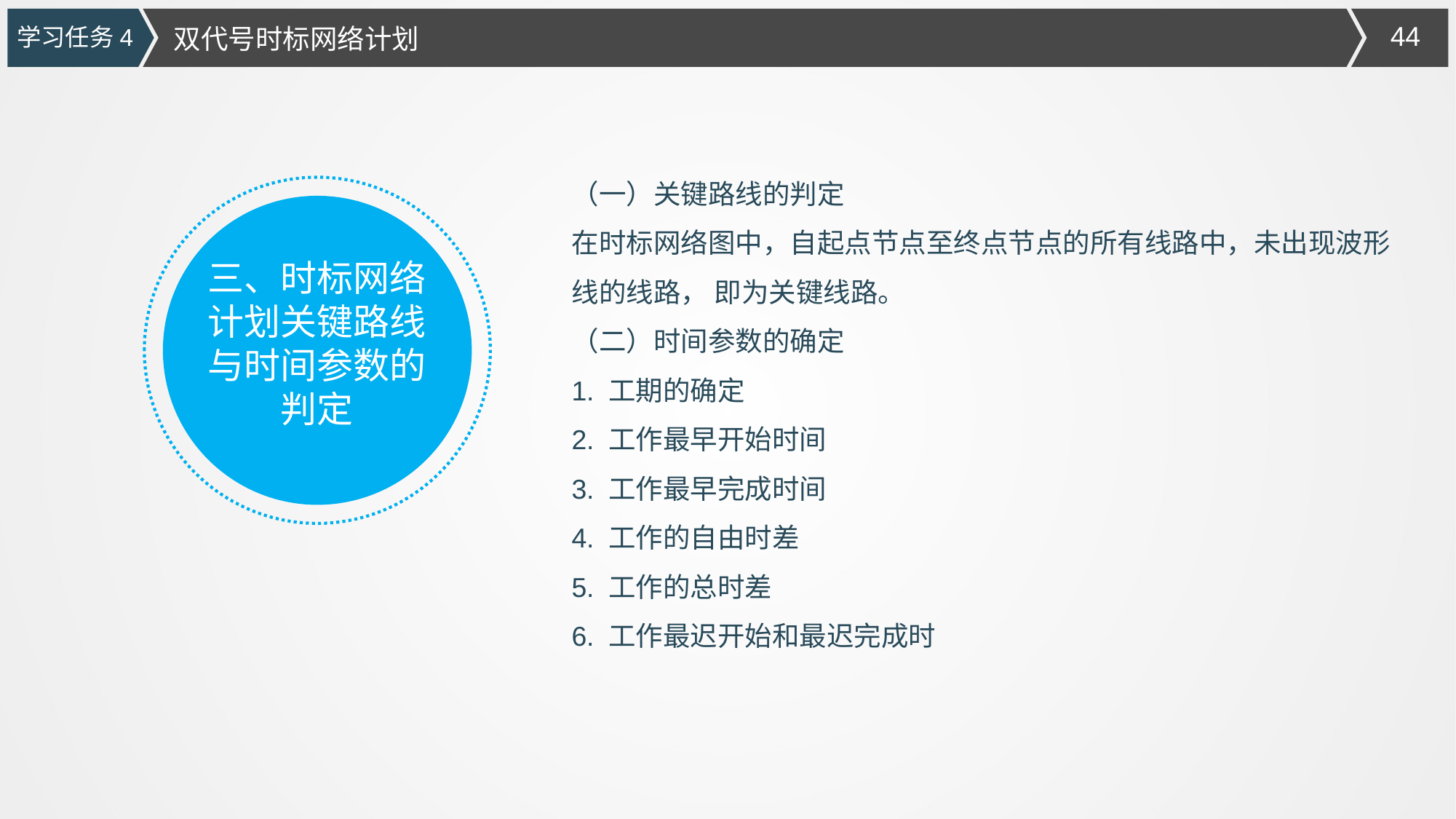

学习任务4
双代号时标网络计划
（一）关键路线的判定
在时标网络图中，自起点节点至终点节点的所有线路中，未出现波形线的线路， 即为关键线路。
（二）时间参数的确定
1. 工期的确定
2. 工作最早开始时间
3. 工作最早完成时间
4. 工作的自由时差
5. 工作的总时差
6. 工作最迟开始和最迟完成时

三、时标网络计划关键路线与时间参数的判定